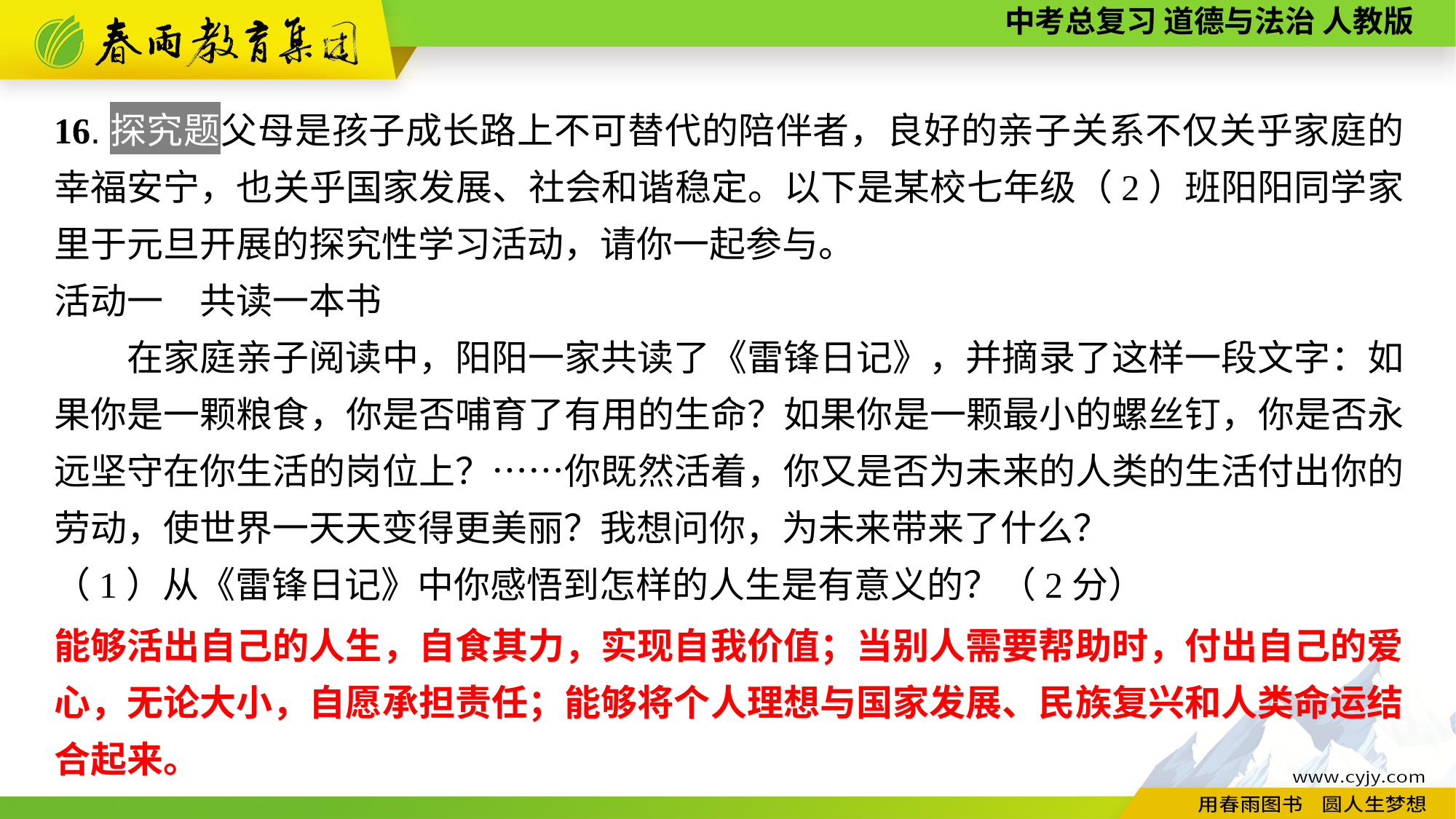

16.探究题父母是孩子成长路上不可替代的陪伴者，良好的亲子关系不仅关乎家庭的幸福安宁，也关乎国家发展、社会和谐稳定。以下是某校七年级（2）班阳阳同学家里于元旦开展的探究性学习活动，请你一起参与。
活动一　共读一本书
在家庭亲子阅读中，阳阳一家共读了《雷锋日记》，并摘录了这样一段文字：如果你是一颗粮食，你是否哺育了有用的生命？如果你是一颗最小的螺丝钉，你是否永远坚守在你生活的岗位上？……你既然活着，你又是否为未来的人类的生活付出你的劳动，使世界一天天变得更美丽？我想问你，为未来带来了什么？
（1）从《雷锋日记》中你感悟到怎样的人生是有意义的？（2分）
能够活出自己的人生，自食其力，实现自我价值；当别人需要帮助时，付出自己的爱心，无论大小，自愿承担责任；能够将个人理想与国家发展、民族复兴和人类命运结合起来。